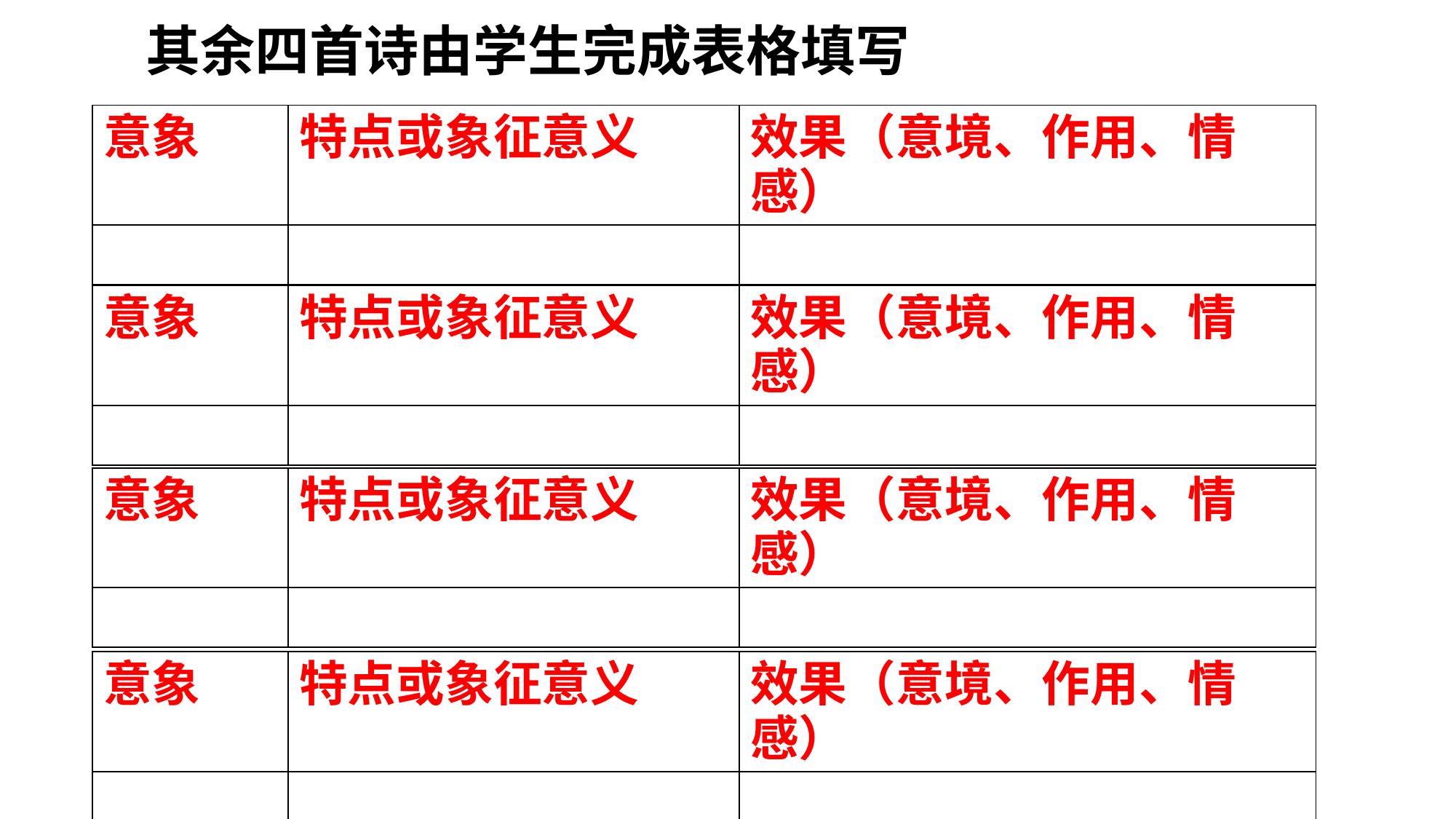

其余四首诗由学生完成表格填写
| 意象 | 特点或象征意义 | 效果（意境、作用、情感） |
| --- | --- | --- |
|  |  |  |
| 意象 | 特点或象征意义 | 效果（意境、作用、情感） |
| --- | --- | --- |
|  |  |  |
| 意象 | 特点或象征意义 | 效果（意境、作用、情感） |
| --- | --- | --- |
|  |  |  |
| 意象 | 特点或象征意义 | 效果（意境、作用、情感） |
| --- | --- | --- |
|  |  |  |